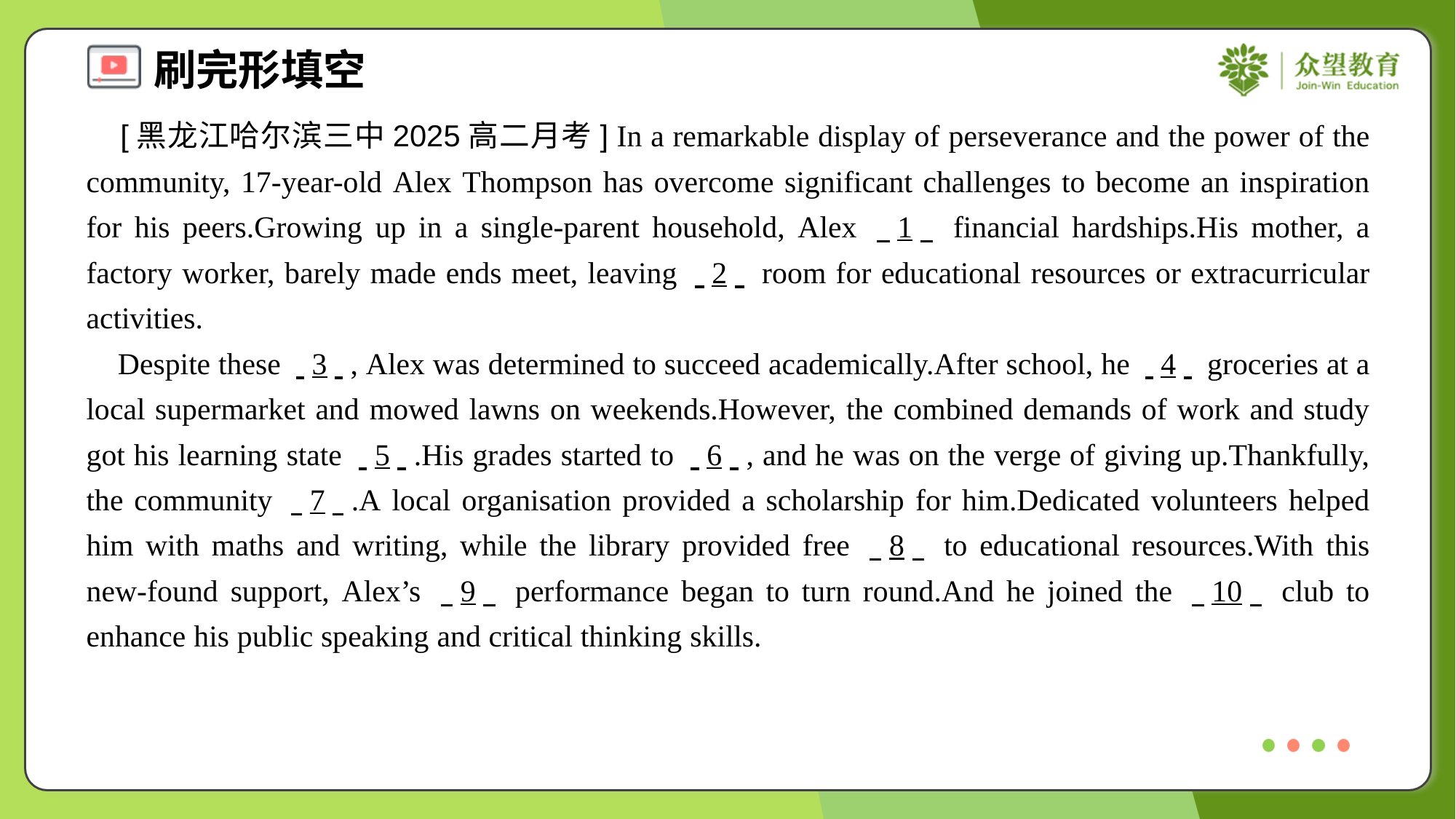

[黑龙江哈尔滨三中2025高二月考] In a remarkable display of perseverance and the power of the community, 17-year-old Alex Thompson has overcome significant challenges to become an inspiration for his peers.Growing up in a single-parent household, Alex . .1. . financial hardships.His mother, a factory worker, barely made ends meet, leaving . .2. . room for educational resources or extracurricular activities.
    Despite these . .3. ., Alex was determined to succeed academically.After school, he . .4. . groceries at a local supermarket and mowed lawns on weekends.However, the combined demands of work and study got his learning state . .5. ..His grades started to . .6. ., and he was on the verge of giving up.Thankfully, the community . .7. ..A local organisation provided a scholarship for him.Dedicated volunteers helped him with maths and writing, while the library provided free . .8. . to educational resources.With this new-found support, Alex’s . .9. . performance began to turn round.And he joined the . .10. . club to enhance his public speaking and critical thinking skills.